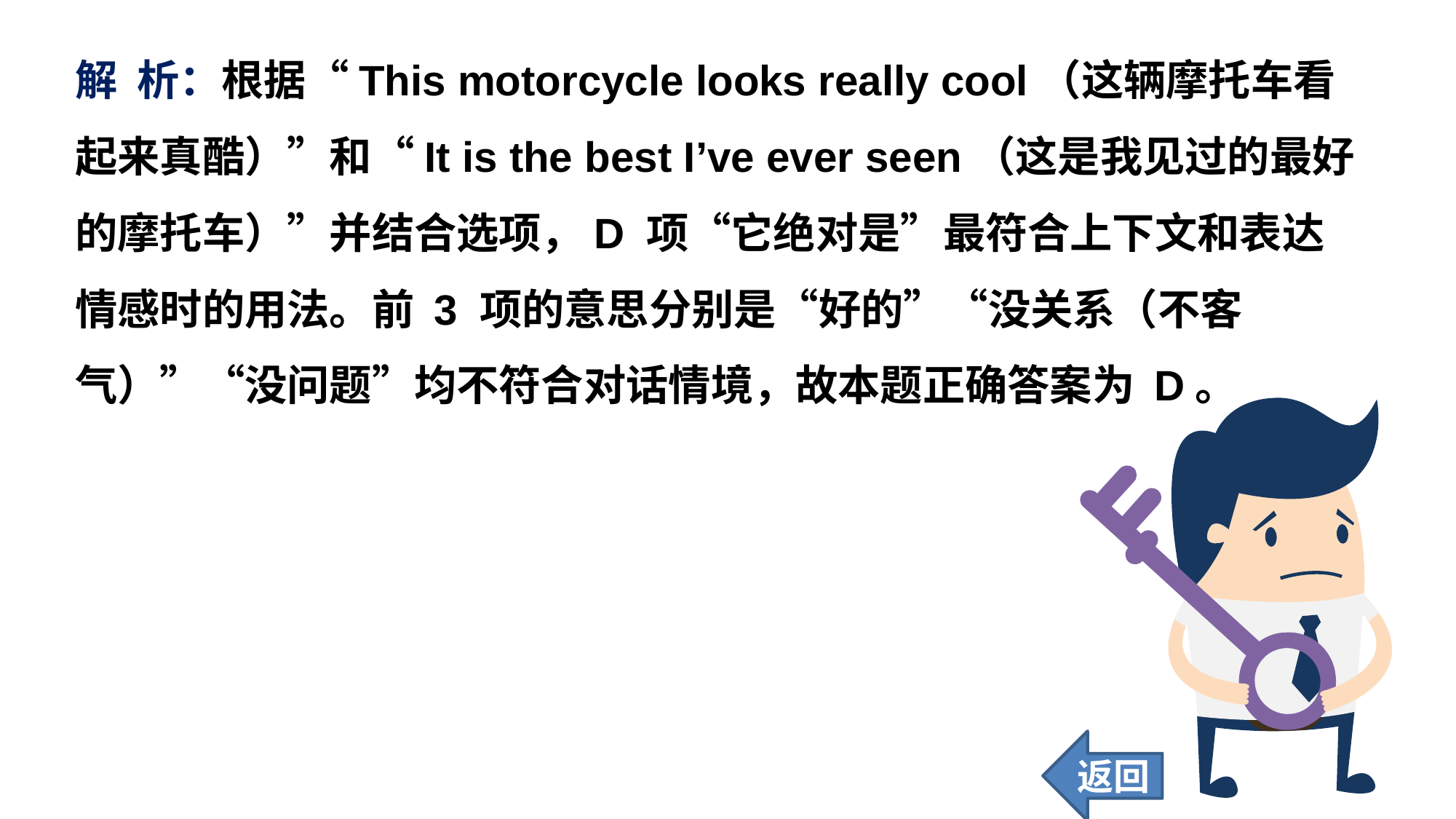

解  析：根据“This motorcycle looks really cool（这辆摩托车看起来真酷）”和“It is the best I’ve ever seen（这是我见过的最好的摩托车）”并结合选项，D 项“它绝对是”最符合上下文和表达情感时的用法。前 3 项的意思分别是“好的”“没关系（不客气）”“没问题”均不符合对话情境，故本题正确答案为 D。

返回
51